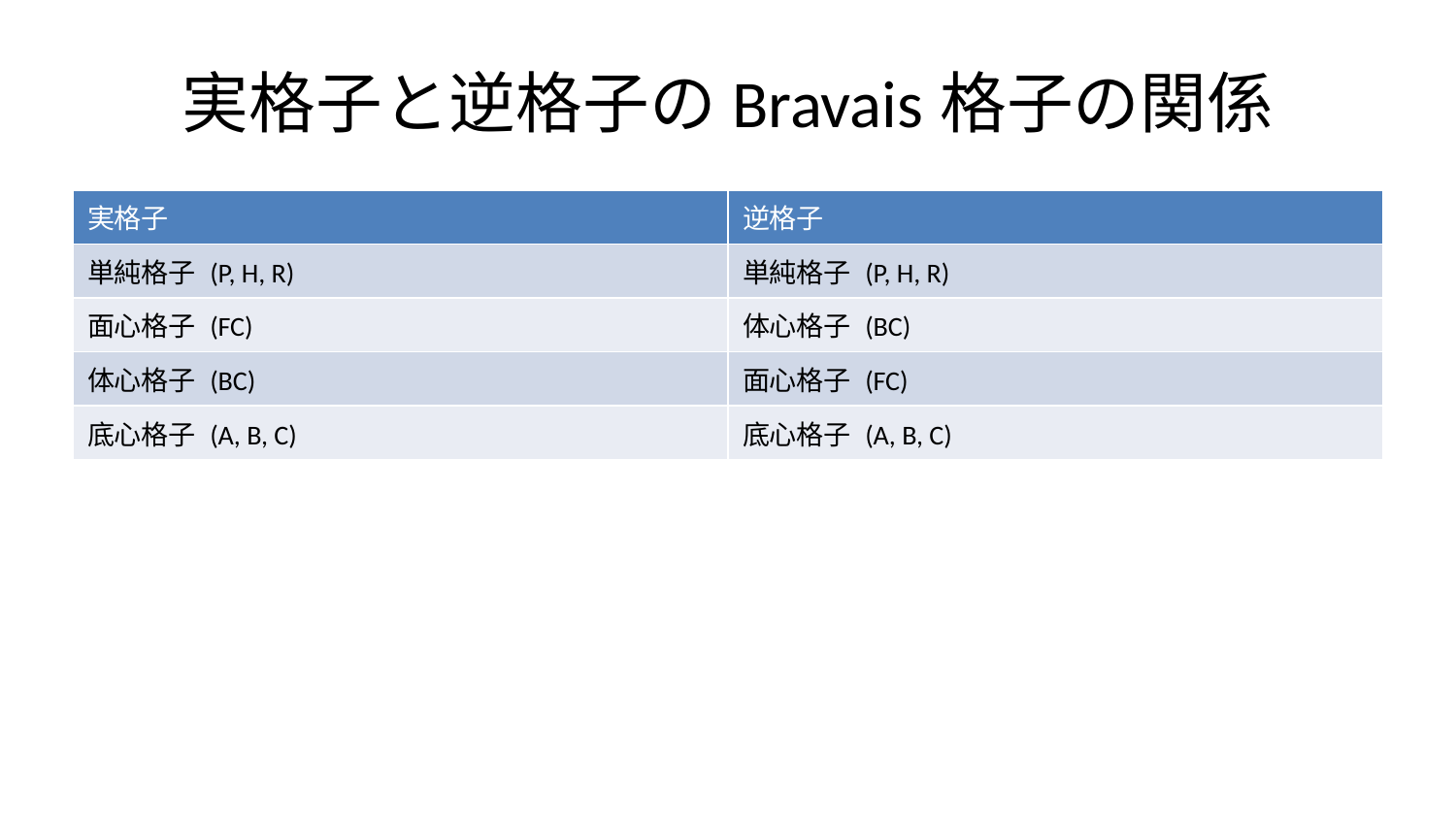

# 実格子と逆格子のBravais格子の関係
| 実格子 | 逆格子 |
| --- | --- |
| 単純格子 (P, H, R) | 単純格子 (P, H, R) |
| 面心格子 (FC) | 体心格子 (BC) |
| 体心格子 (BC) | 面心格子 (FC) |
| 底心格子 (A, B, C) | 底心格子 (A, B, C) |